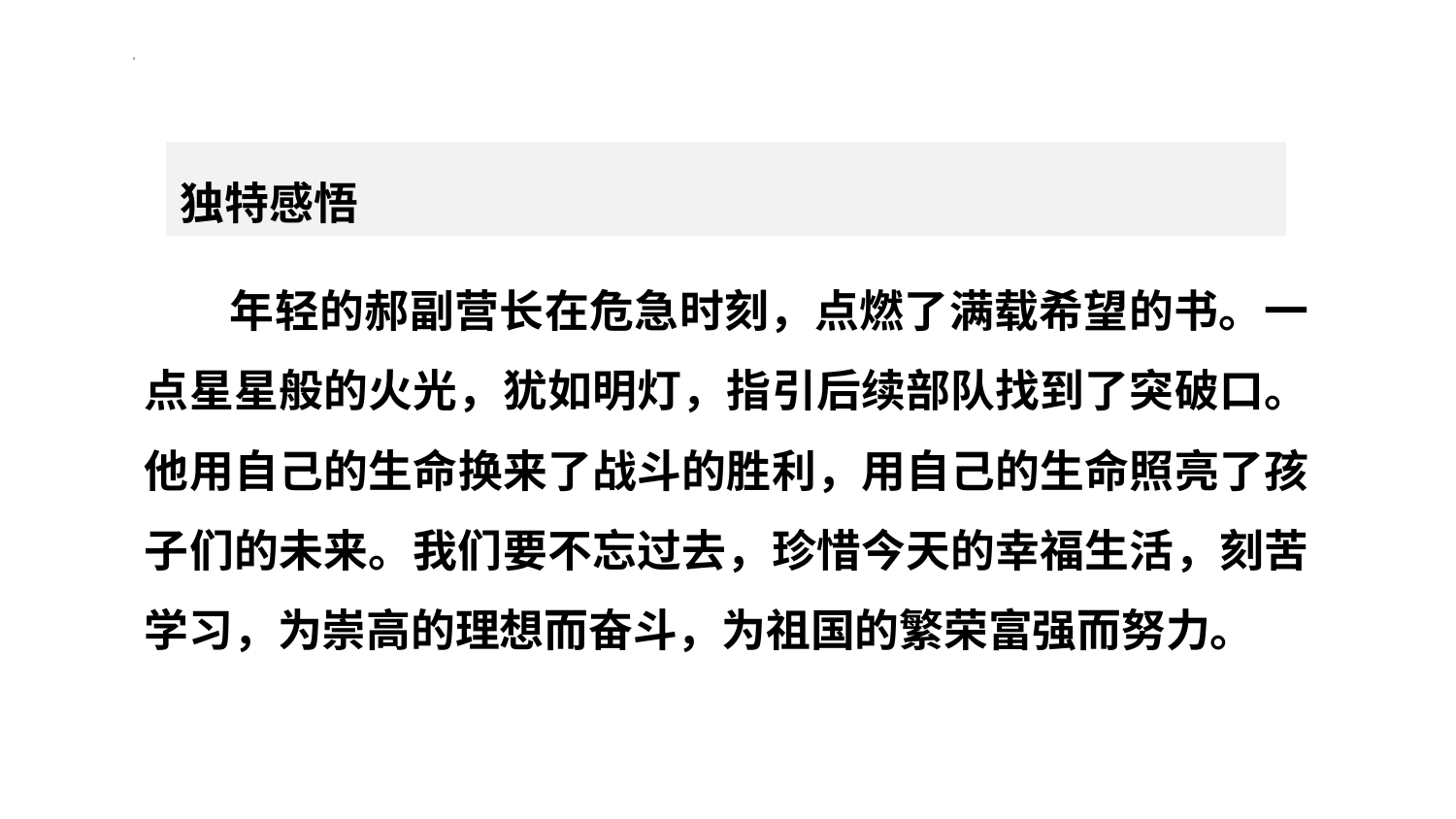

课文整体感知
独特感悟
年轻的郝副营长在危急时刻，点燃了满载希望的书。一点星星般的火光，犹如明灯，指引后续部队找到了突破口。他用自己的生命换来了战斗的胜利，用自己的生命照亮了孩子们的未来。我们要不忘过去，珍惜今天的幸福生活，刻苦学习，为崇高的理想而奋斗，为祖国的繁荣富强而努力。